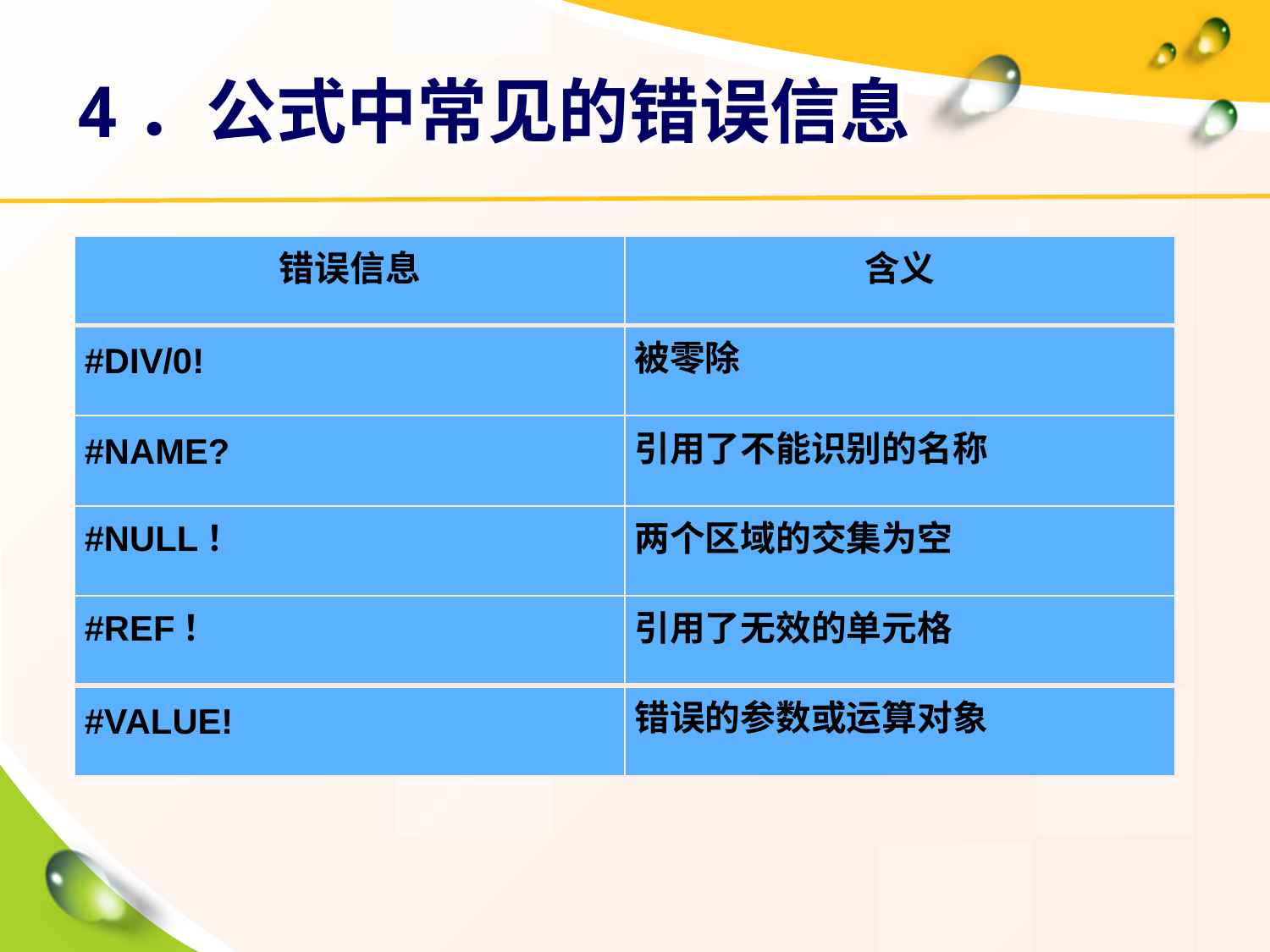

# 4．公式中常见的错误信息
| 错误信息 | 含义 |
| --- | --- |
| #DIV/0! | 被零除 |
| #NAME? | 引用了不能识别的名称 |
| #NULL！ | 两个区域的交集为空 |
| #REF！ | 引用了无效的单元格 |
| #VALUE! | 错误的参数或运算对象 |